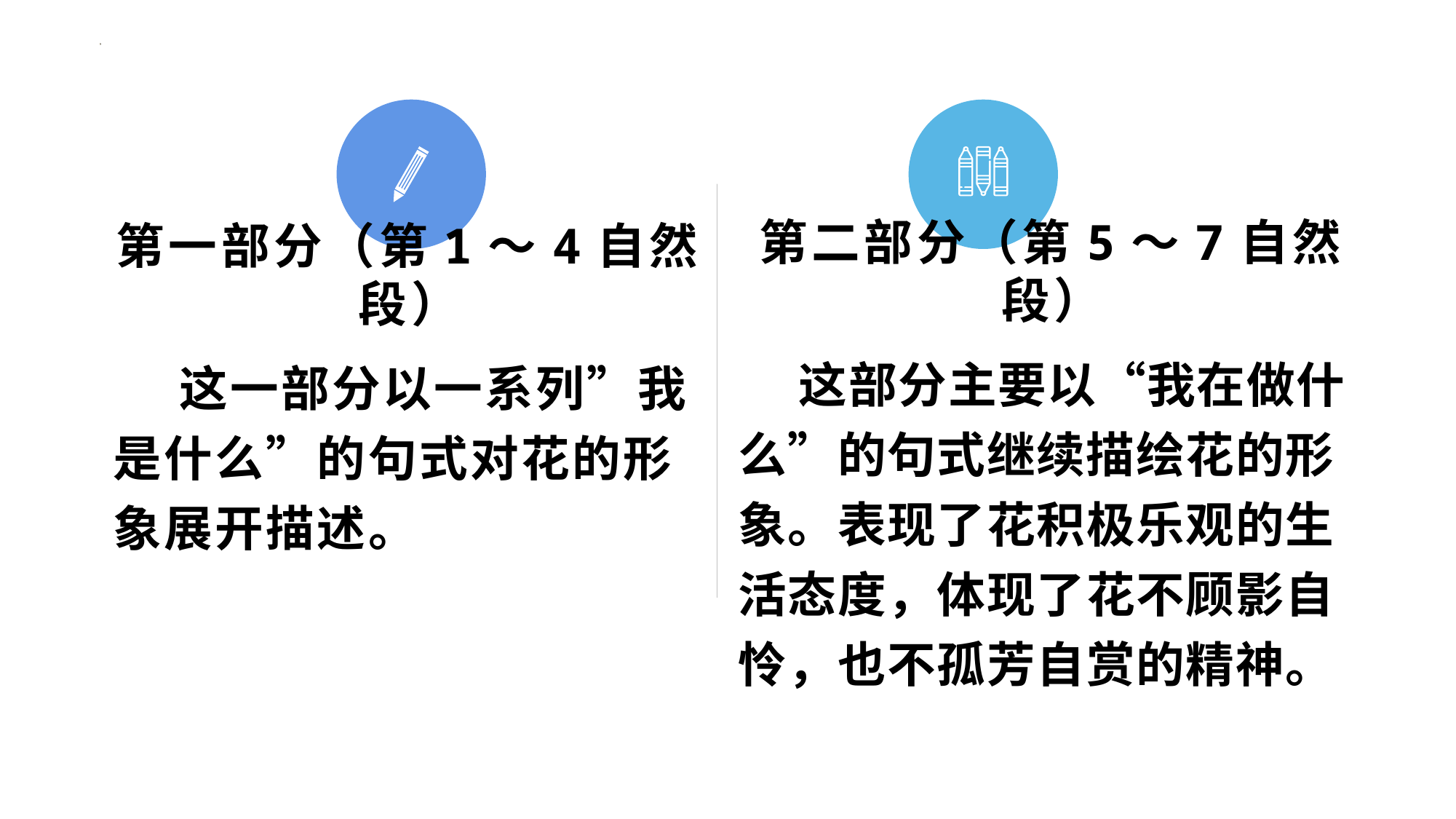

第二部分（第5～7自然段）
第一部分（第1～4自然段）
    这部分主要以“我在做什么”的句式继续描绘花的形象。表现了花积极乐观的生活态度，体现了花不顾影自怜，也不孤芳自赏的精神。
    这一部分以一系列”我是什么”的句式对花的形象展开描述。